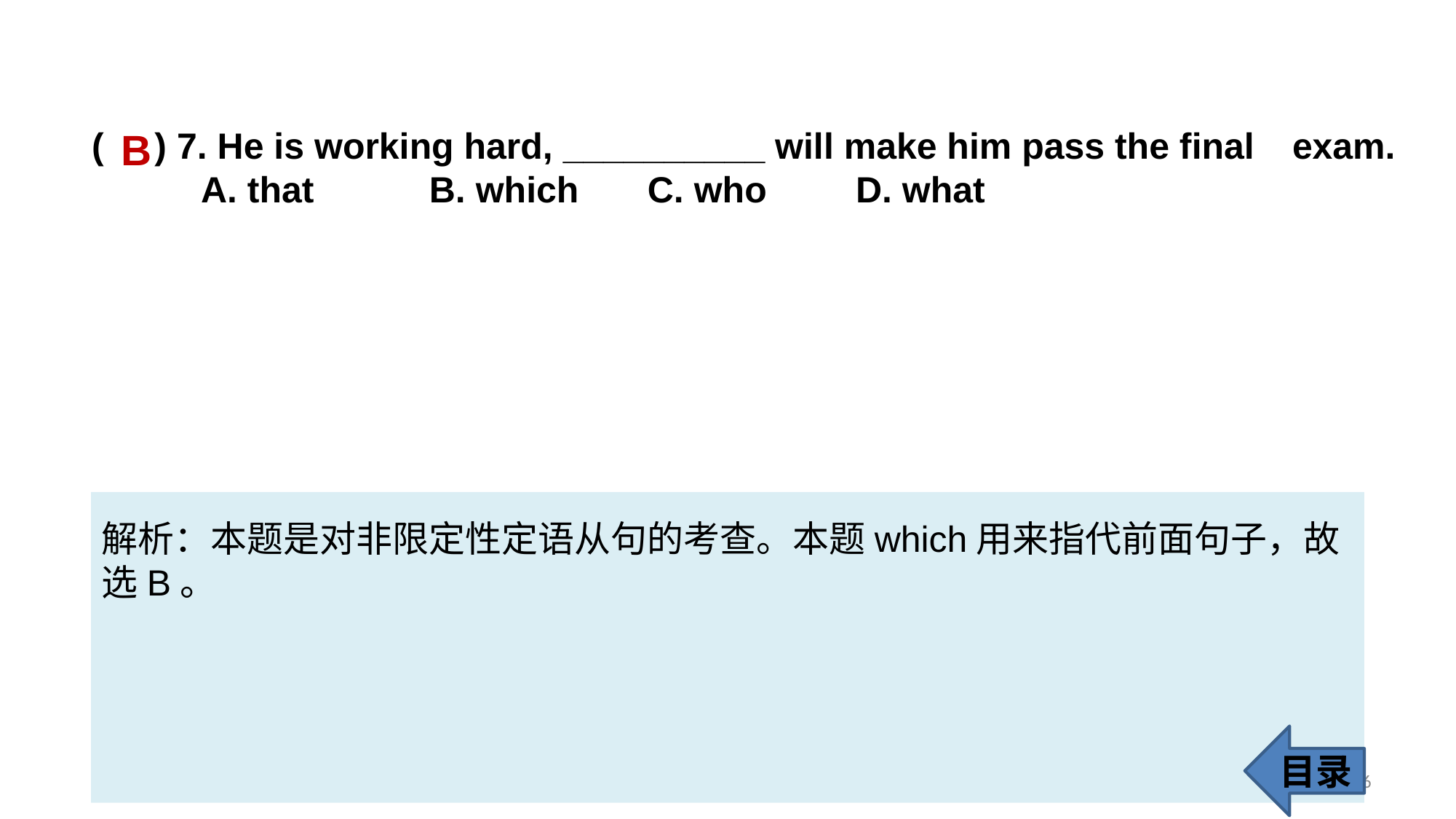

(     ) 7. He is working hard, __________ will make him pass the final 	exam.
	A. that	 B. which	 C. who 	D. what
B

解析：本题是对非限定性定语从句的考查。本题which用来指代前面句子，故
选B。
目录
66